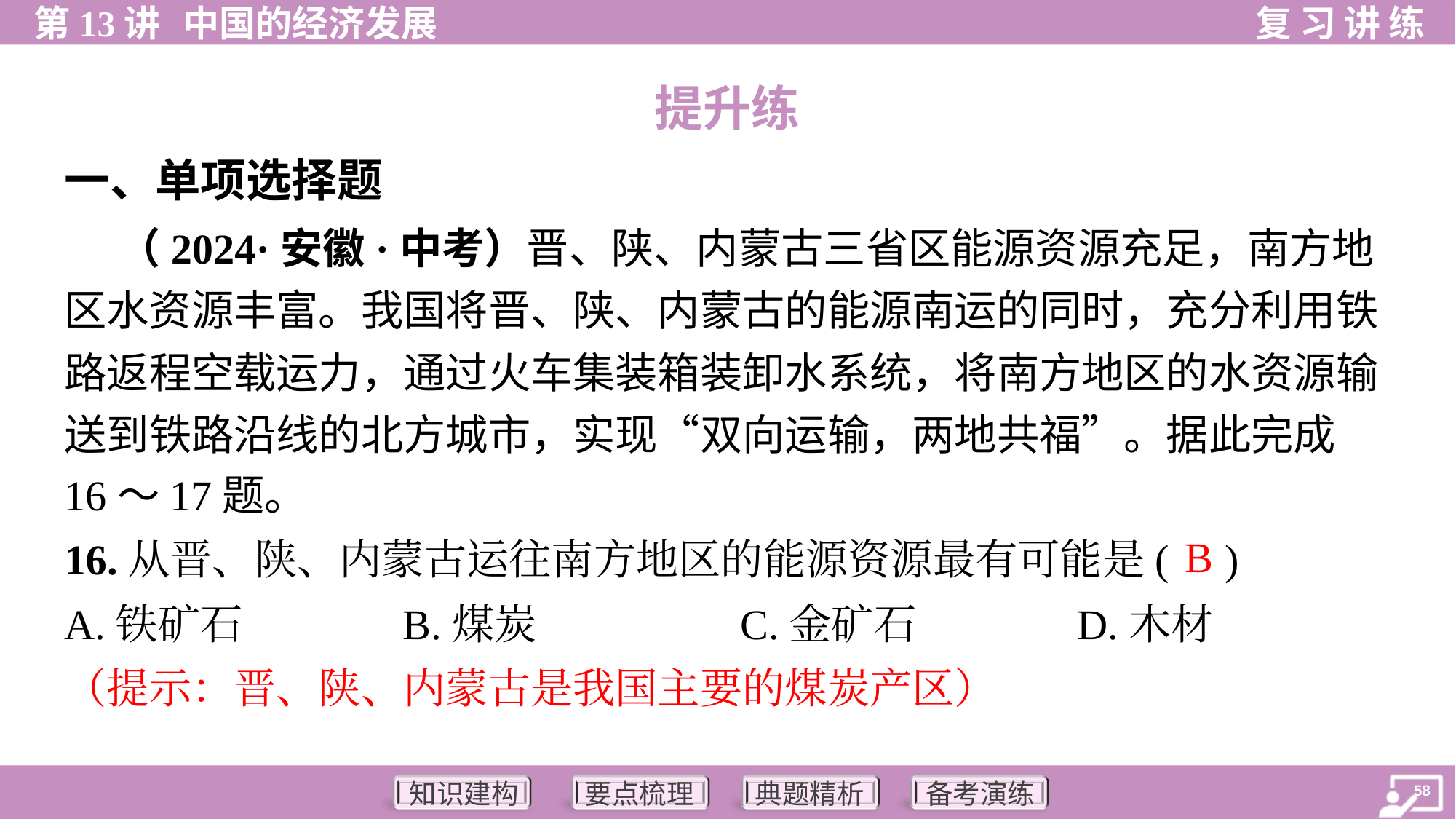

提升练
一、单项选择题
    （2024·安徽·中考）晋、陕、内蒙古三省区能源资源充足，南方地
区水资源丰富。我国将晋、陕、内蒙古的能源南运的同时，充分利用铁
路返程空载运力，通过火车集装箱装卸水系统，将南方地区的水资源输
送到铁路沿线的北方城市，实现“双向运输，两地共福”。据此完成
16～17题。
B
16.从晋、陕、内蒙古运往南方地区的能源资源最有可能是(     )
A.铁矿石	B.煤炭	C.金矿石	D.木材
（提示：晋、陕、内蒙古是我国主要的煤炭产区）